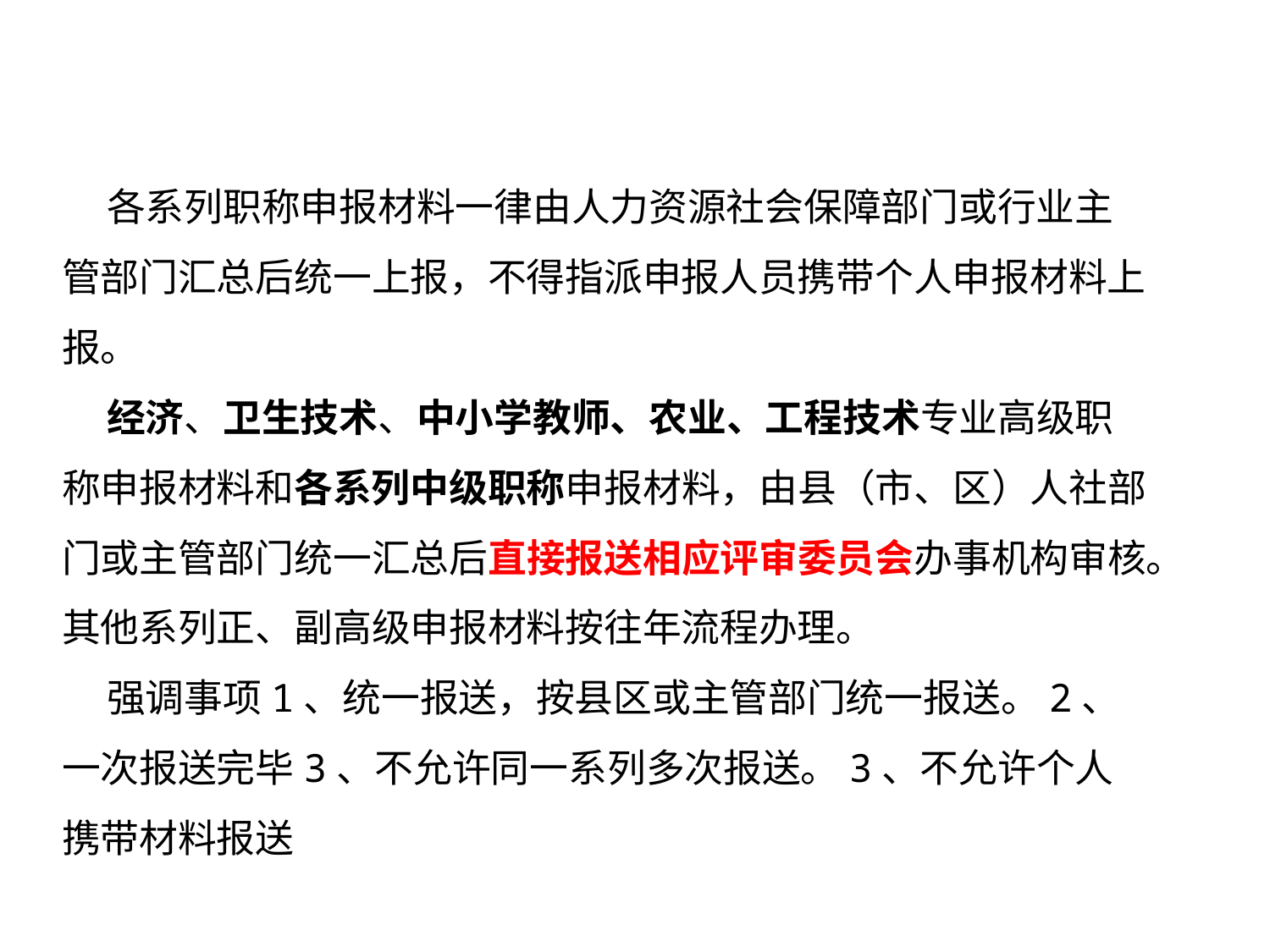

各系列职称申报材料一律由人力资源社会保障部门或行业主管部门汇总后统一上报，不得指派申报人员携带个人申报材料上报。
经济、卫生技术、中小学教师、农业、工程技术专业高级职称申报材料和各系列中级职称申报材料，由县（市、区）人社部门或主管部门统一汇总后直接报送相应评审委员会办事机构审核。其他系列正、副高级申报材料按往年流程办理。
强调事项1、统一报送，按县区或主管部门统一报送。2、一次报送完毕3、不允许同一系列多次报送。3、不允许个人携带材料报送